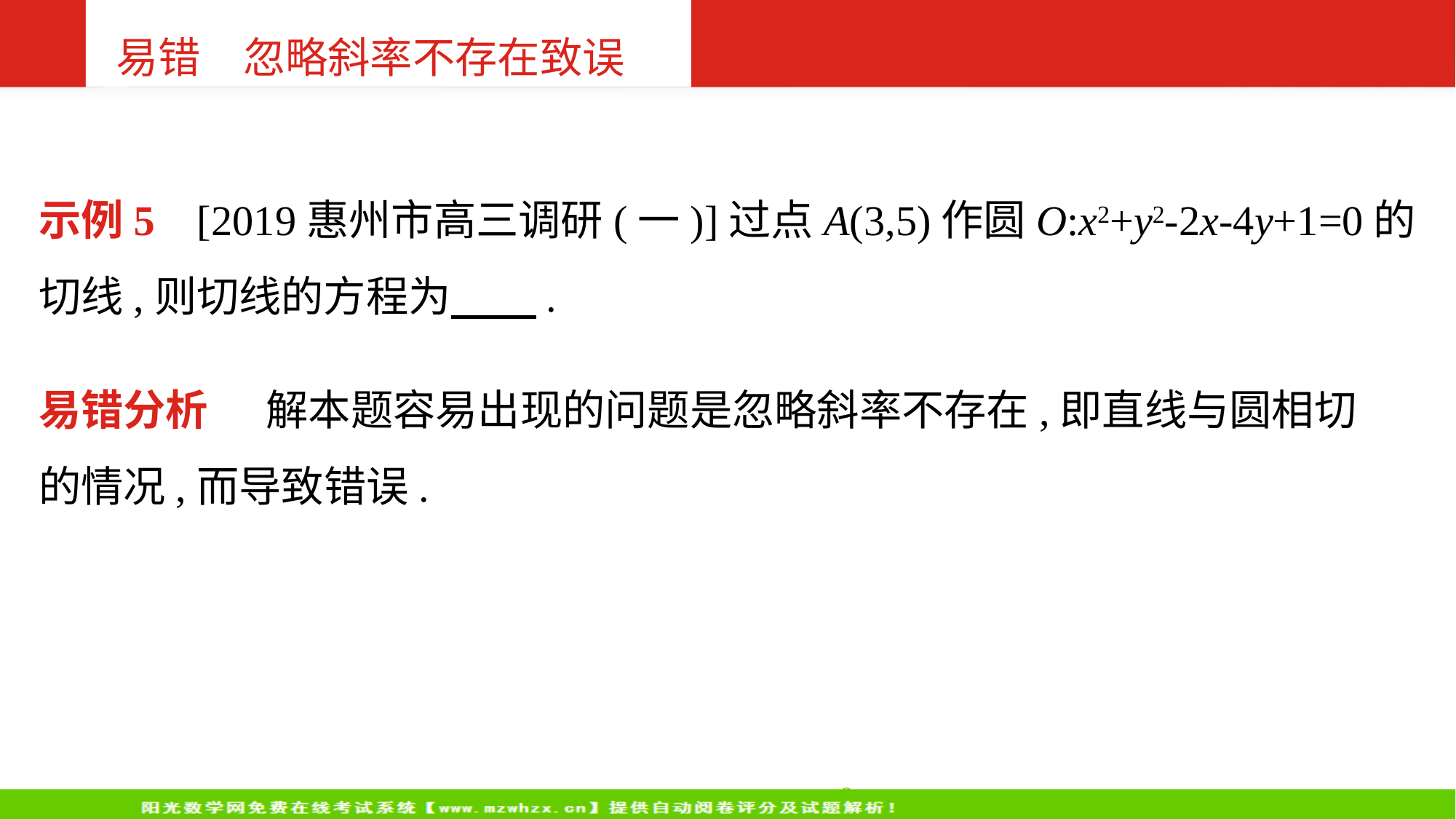

易错　忽略斜率不存在致误

示例5    [2019惠州市高三调研(一)]过点A(3,5)作圆O:x2+y2-2x-4y+1=0的切线,则切线的方程为         .
易错分析      解本题容易出现的问题是忽略斜率不存在,即直线与圆相切的情况,而导致错误.